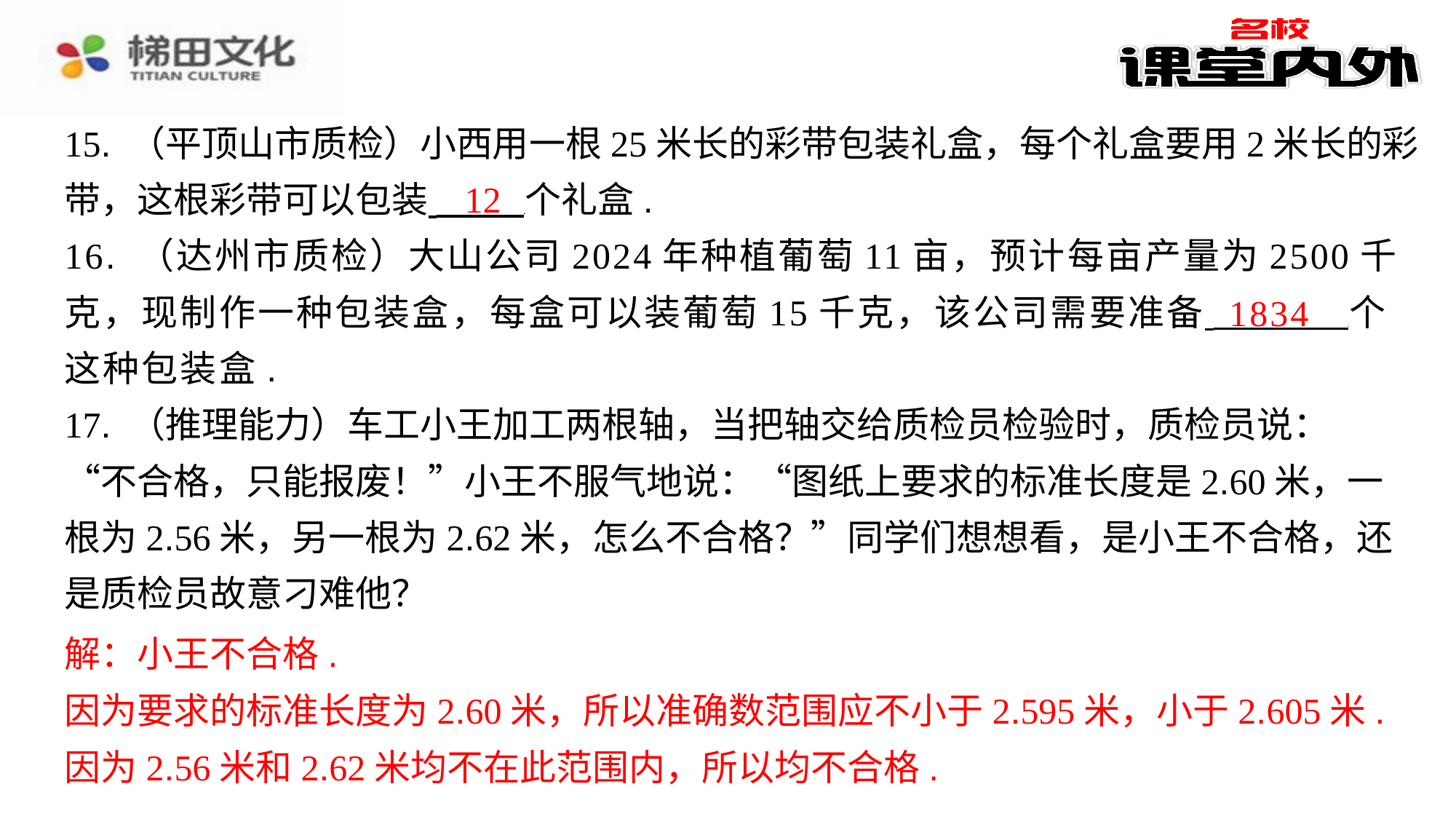

15. （平顶山市质检）小西用一根25米长的彩带包装礼盒，每个礼盒要用2米长的彩
带，这根彩带可以包装               个礼盒.
16. （达州市质检）大山公司2024年种植葡萄11亩，预计每亩产量为2500千
克，现制作一种包装盒，每盒可以装葡萄15千克，该公司需要准备                      ⁠个
这种包装盒.
17. （推理能力）车工小王加工两根轴，当把轴交给质检员检验时，质检员说：
“不合格，只能报废！”小王不服气地说：“图纸上要求的标准长度是2.60米，一
根为2.56米，另一根为2.62米，怎么不合格？”同学们想想看，是小王不合格，还
是质检员故意刁难他？
解：小王不合格.
因为要求的标准长度为2.60米，所以准确数范围应不小于2.595米，小于2.605米.
因为2.56米和2.62米均不在此范围内，所以均不合格.
12
1834
解：小王不合格.
因为要求的标准长度为2.60米，所以准确数范围应不小于2.595米，小于2.605米.
因为2.56米和2.62米均不在此范围内，所以均不合格.